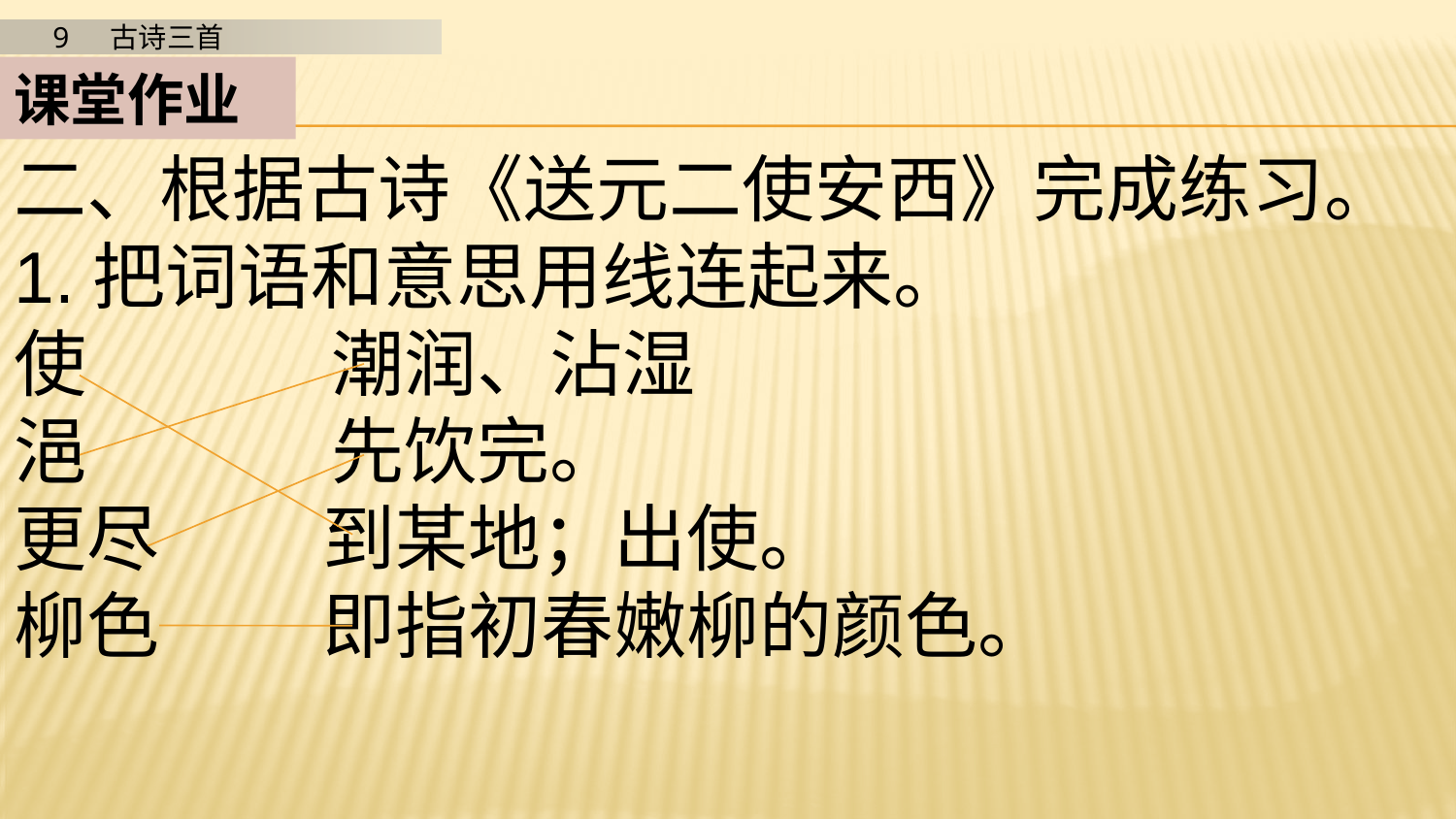

课堂作业
二、根据古诗《送元二使安西》完成练习。
1.把词语和意思用线连起来。
使               潮润、沾湿
浥               先饮完。
更尽          到某地；出使。
柳色          即指初春嫩柳的颜色。